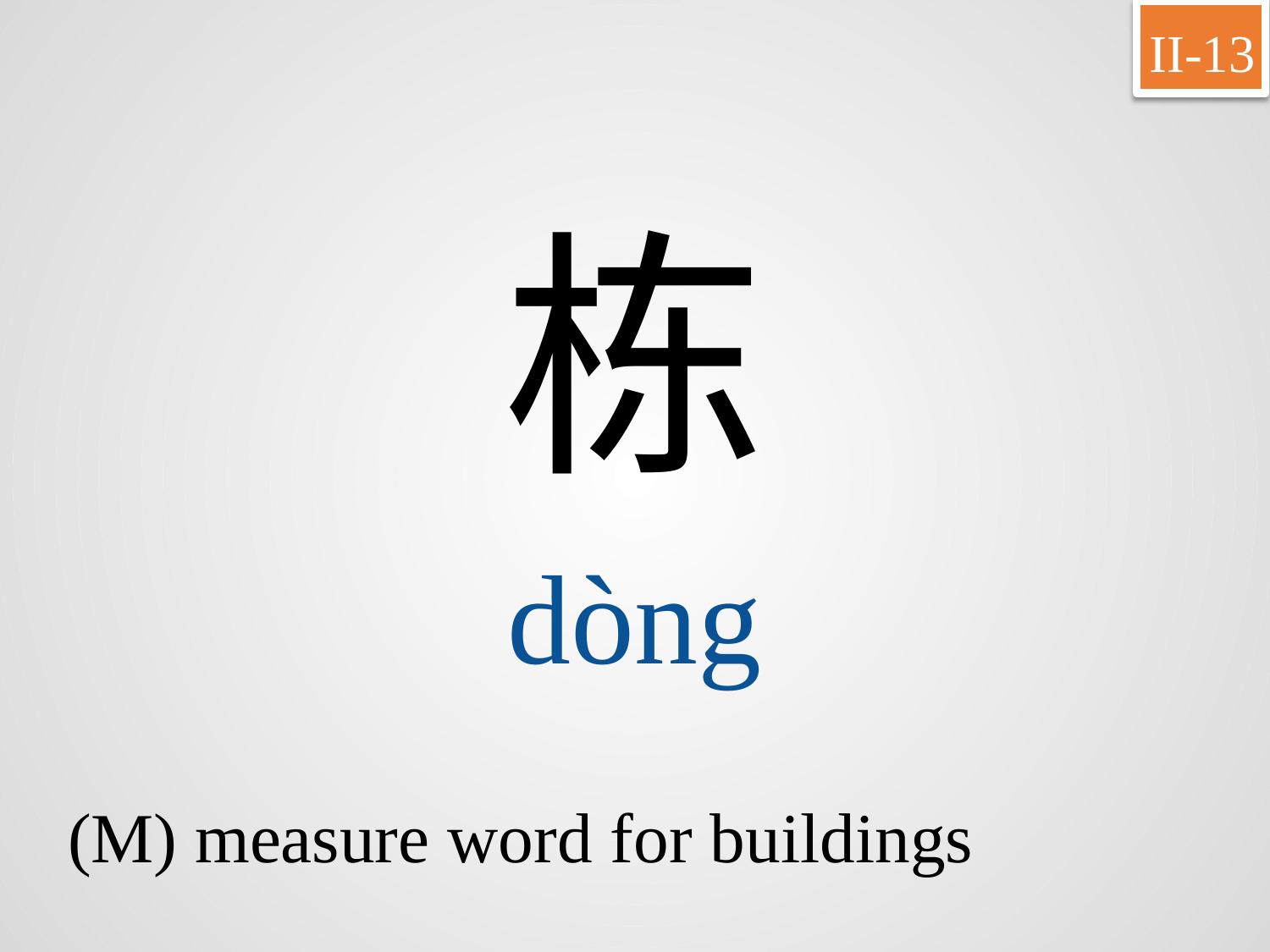

II-13

栋
dòng
(M) measure word for buildings